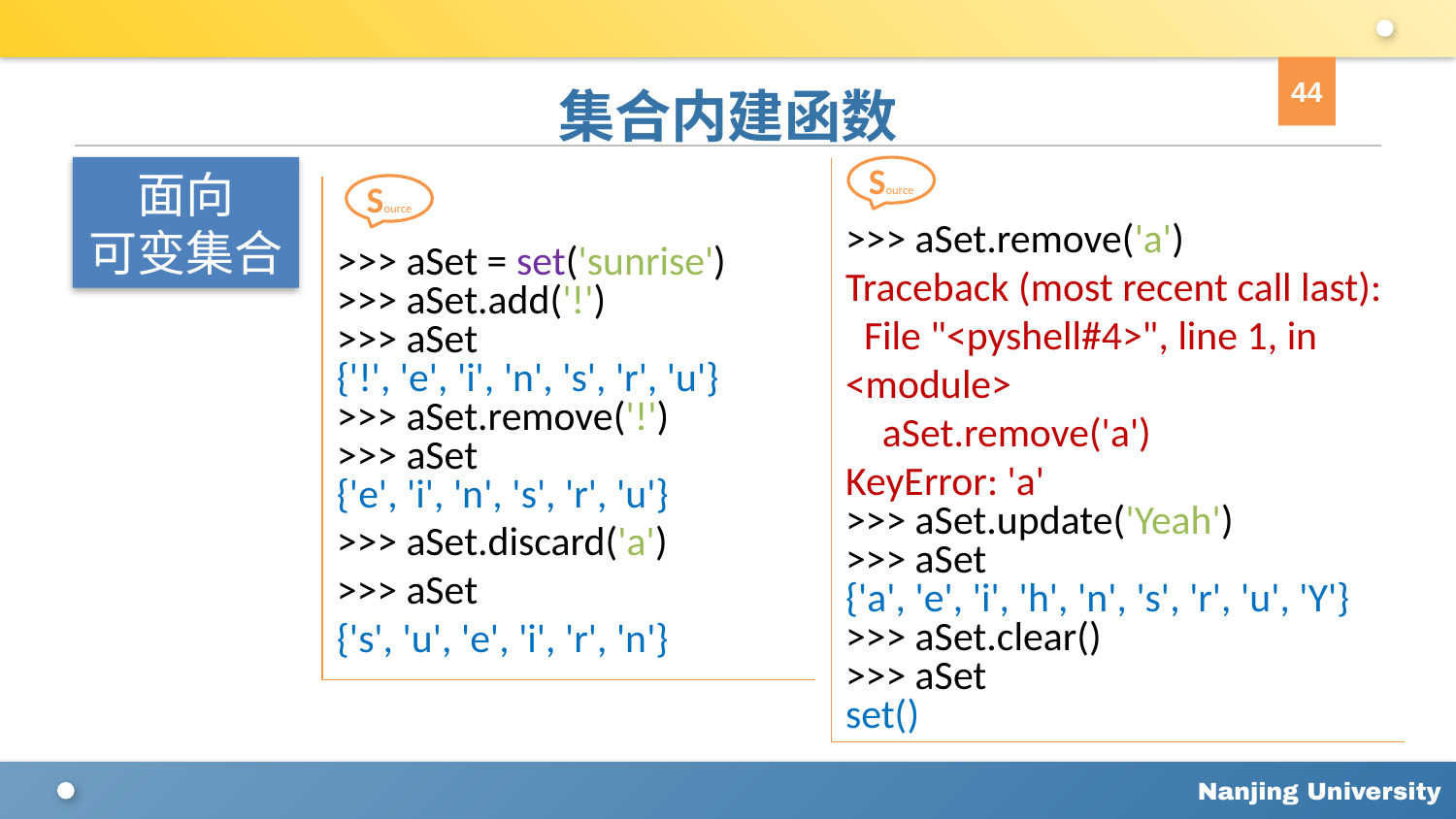

44
# 集合内建函数
面向
可变集合
Source

>>> aSet.remove('a')
Traceback (most recent call last):
  File "<pyshell#4>", line 1, in <module>
    aSet.remove('a')
KeyError: 'a'
>>> aSet.update('Yeah')
>>> aSet
{'a', 'e', 'i', 'h', 'n', 's', 'r', 'u', 'Y'}
>>> aSet.clear()
>>> aSet
set()
Source

>>> aSet = set('sunrise')
>>> aSet.add('!')
>>> aSet
{'!', 'e', 'i', 'n', 's', 'r', 'u'}
>>> aSet.remove('!')
>>> aSet
{'e', 'i', 'n', 's', 'r', 'u'}
>>> aSet.discard('a')
>>> aSet
{'s', 'u', 'e', 'i', 'r', 'n'}